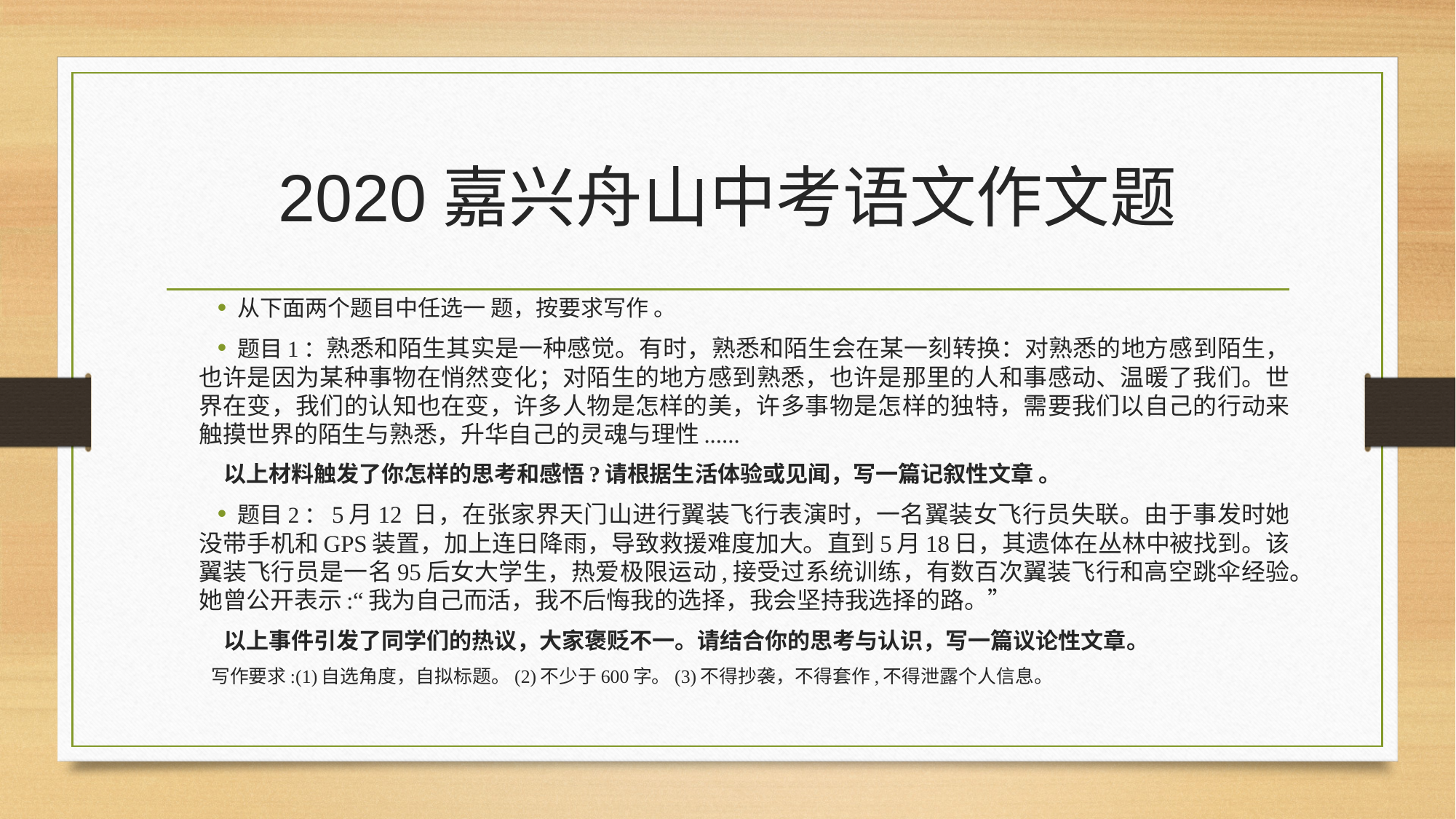

# 2020嘉兴舟山中考语文作文题
从下面两个题目中任选一 题，按要求写作 。
题目1：熟悉和陌生其实是一种感觉。有时，熟悉和陌生会在某一刻转换：对熟悉的地方感到陌生，也许是因为某种事物在悄然变化；对陌生的地方感到熟悉，也许是那里的人和事感动、温暖了我们。世界在变，我们的认知也在变，许多人物是怎样的美，许多事物是怎样的独特，需要我们以自己的行动来触摸世界的陌生与熟悉，升华自己的灵魂与理性......
    以上材料触发了你怎样的思考和感悟?请根据生活体验或见闻，写一篇记叙性文章 。
题目2：5月12 日，在张家界天门山进行翼装飞行表演时，一名翼装女飞行员失联。由于事发时她没带手机和GPS装置，加上连日降雨，导致救援难度加大。直到5月18日，其遗体在丛林中被找到。该翼装飞行员是一名95后女大学生，热爱极限运动,接受过系统训练，有数百次翼装飞行和高空跳伞经验。她曾公开表示:“我为自己而活，我不后悔我的选择，我会坚持我选择的路。”
    以上事件引发了同学们的热议，大家褒贬不一。请结合你的思考与认识，写一篇议论性文章。
  写作要求:(1)自选角度，自拟标题。(2)不少于600字。(3)不得抄袭，不得套作,不得泄露个人信息。